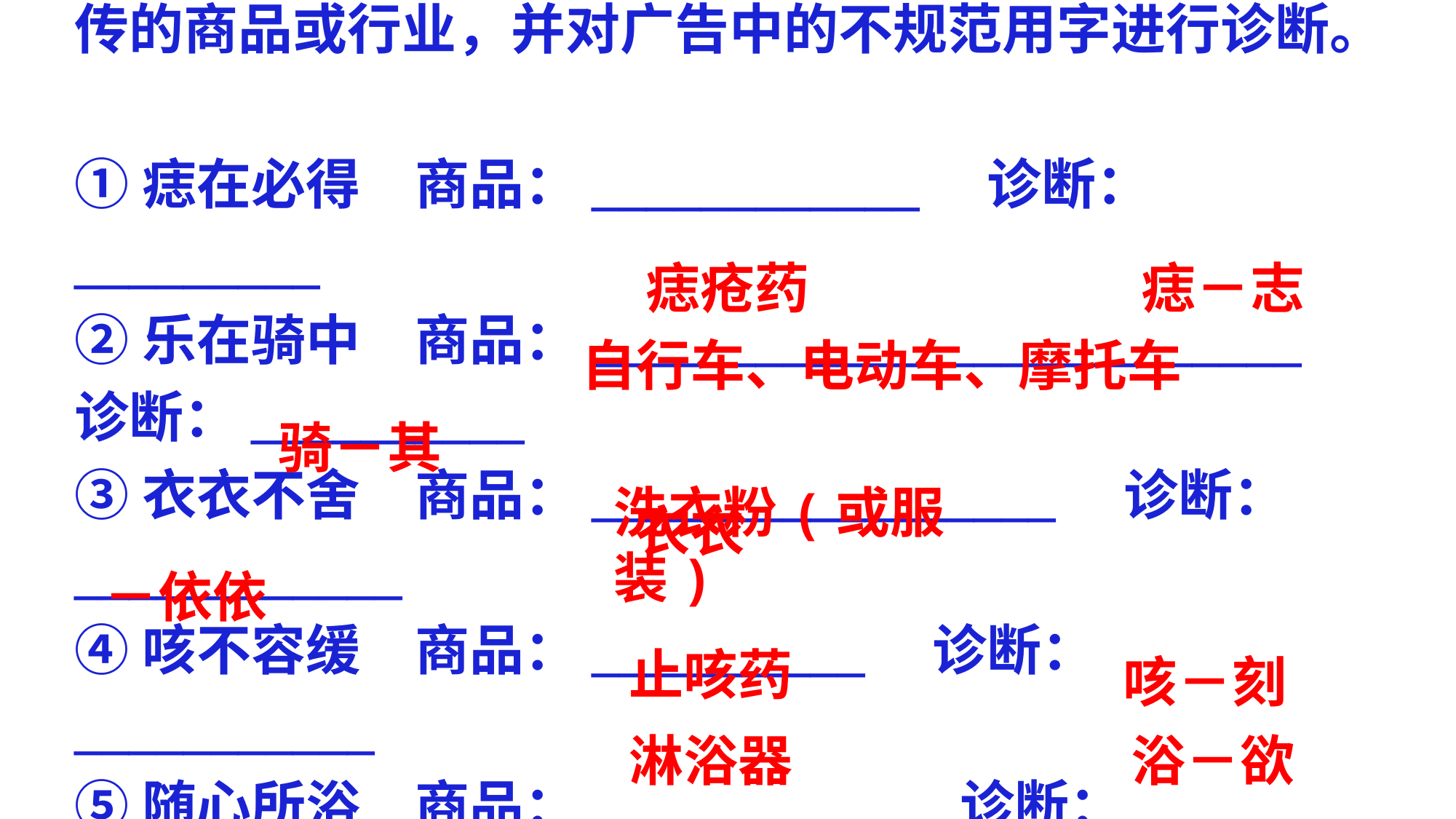

（3）小华搜集到部分广告，请你说明这些广告所宣传的商品或行业，并对广告中的不规范用字进行诊断。

①痣在必得　商品：____________　诊断：_________
②乐在骑中　商品：__________________________　诊断：__________
③衣衣不舍　商品：_________________　诊断：____________
④咳不容缓　商品：__________　诊断：___________
⑤随心所浴　商品：___________　诊断：__________
痣疮药
痣－志
自行车、电动车、摩托车
骑－其
洗衣粉(或服装)
                                          衣衣
－依依
止咳药
咳－刻
淋浴器
浴－欲